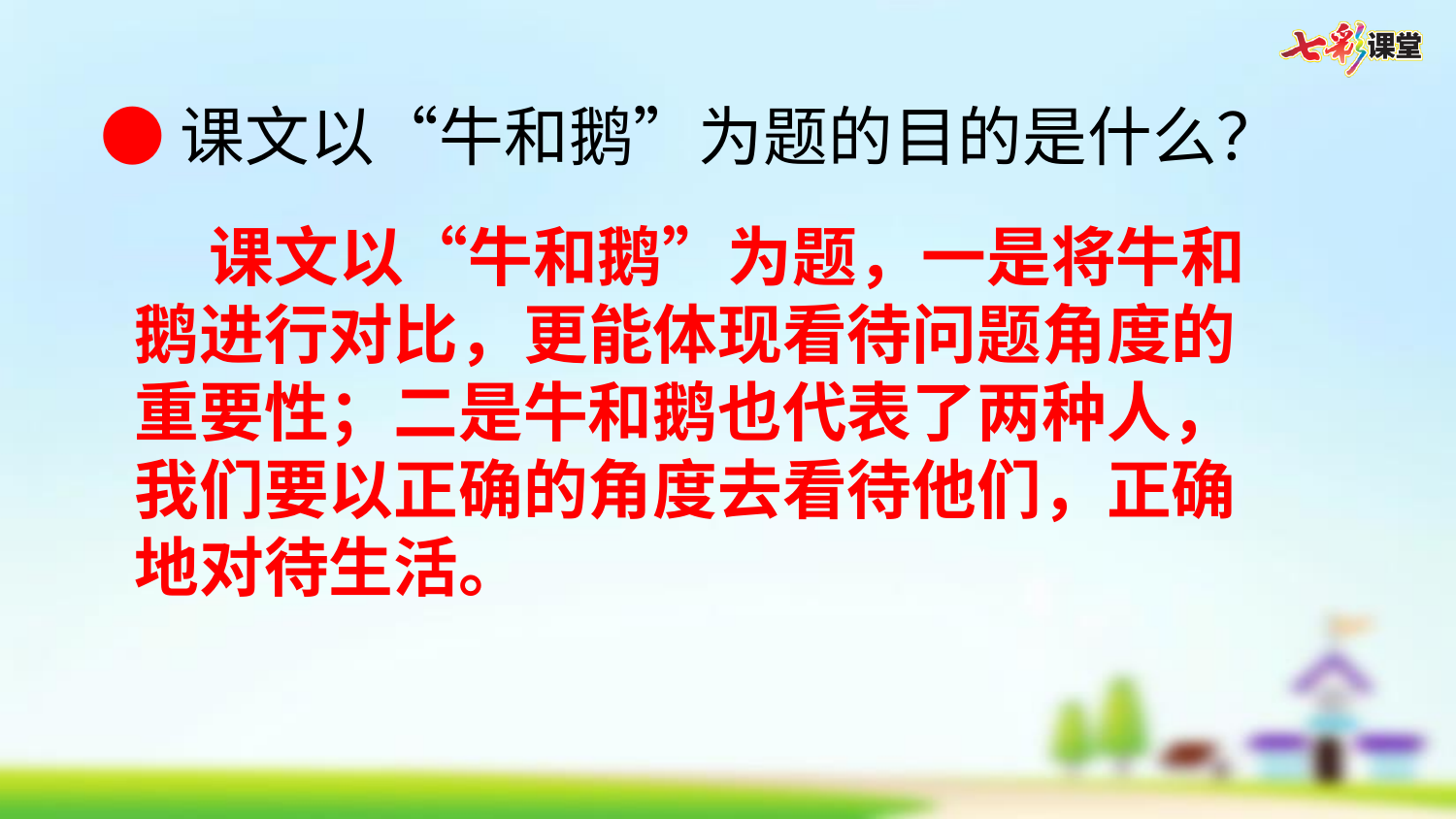

●课文以“牛和鹅”为题的目的是什么？
    课文以“牛和鹅”为题，一是将牛和鹅进行对比，更能体现看待问题角度的重要性；二是牛和鹅也代表了两种人，我们要以正确的角度去看待他们，正确地对待生活。